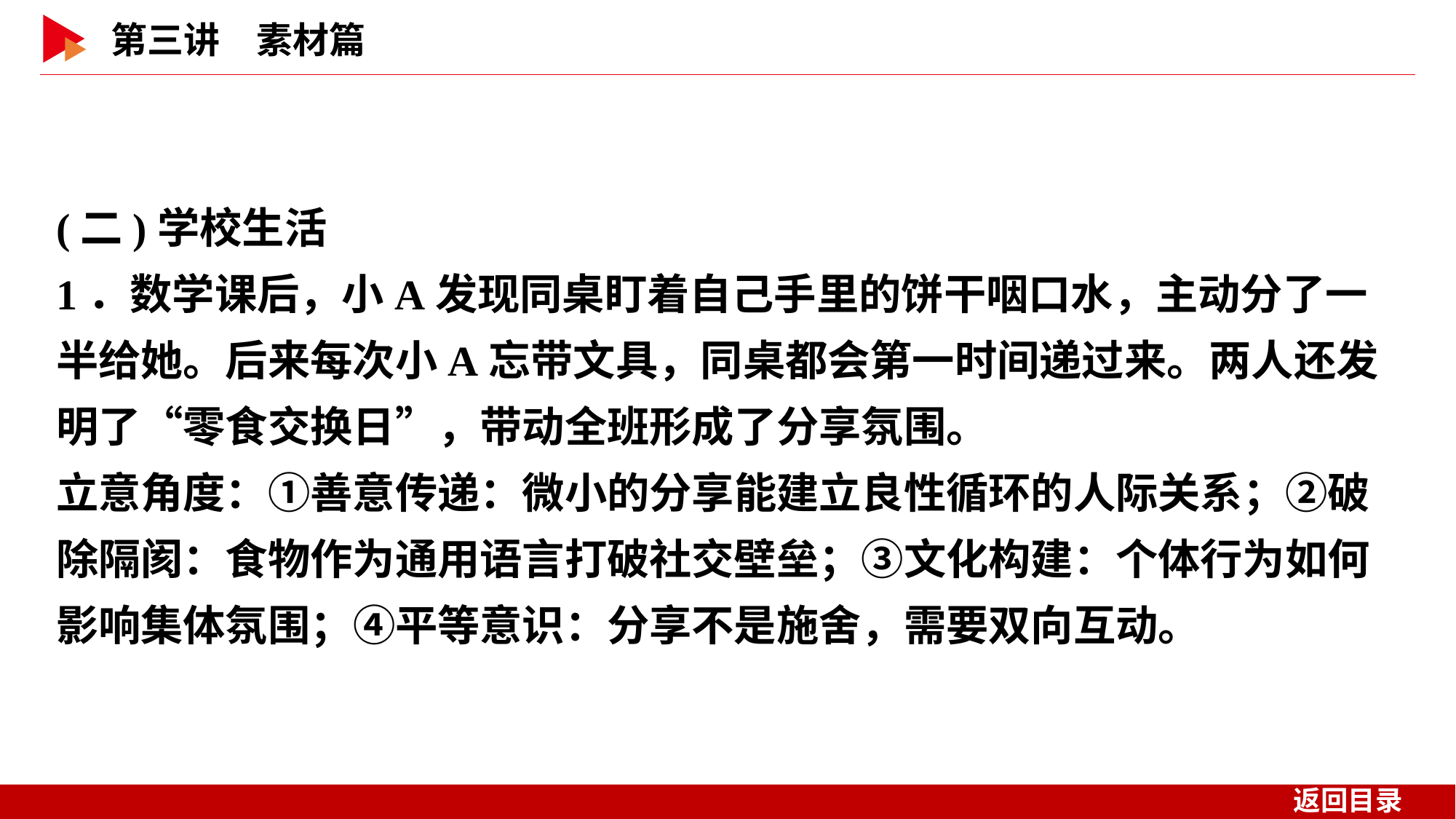

(二)学校生活
1．数学课后，小A发现同桌盯着自己手里的饼干咽口水，主动分了一半给她。后来每次小A忘带文具，同桌都会第一时间递过来。两人还发明了“零食交换日”，带动全班形成了分享氛围。
立意角度：①善意传递：微小的分享能建立良性循环的人际关系；②破除隔阂：食物作为通用语言打破社交壁垒；③文化构建：个体行为如何影响集体氛围；④平等意识：分享不是施舍，需要双向互动。